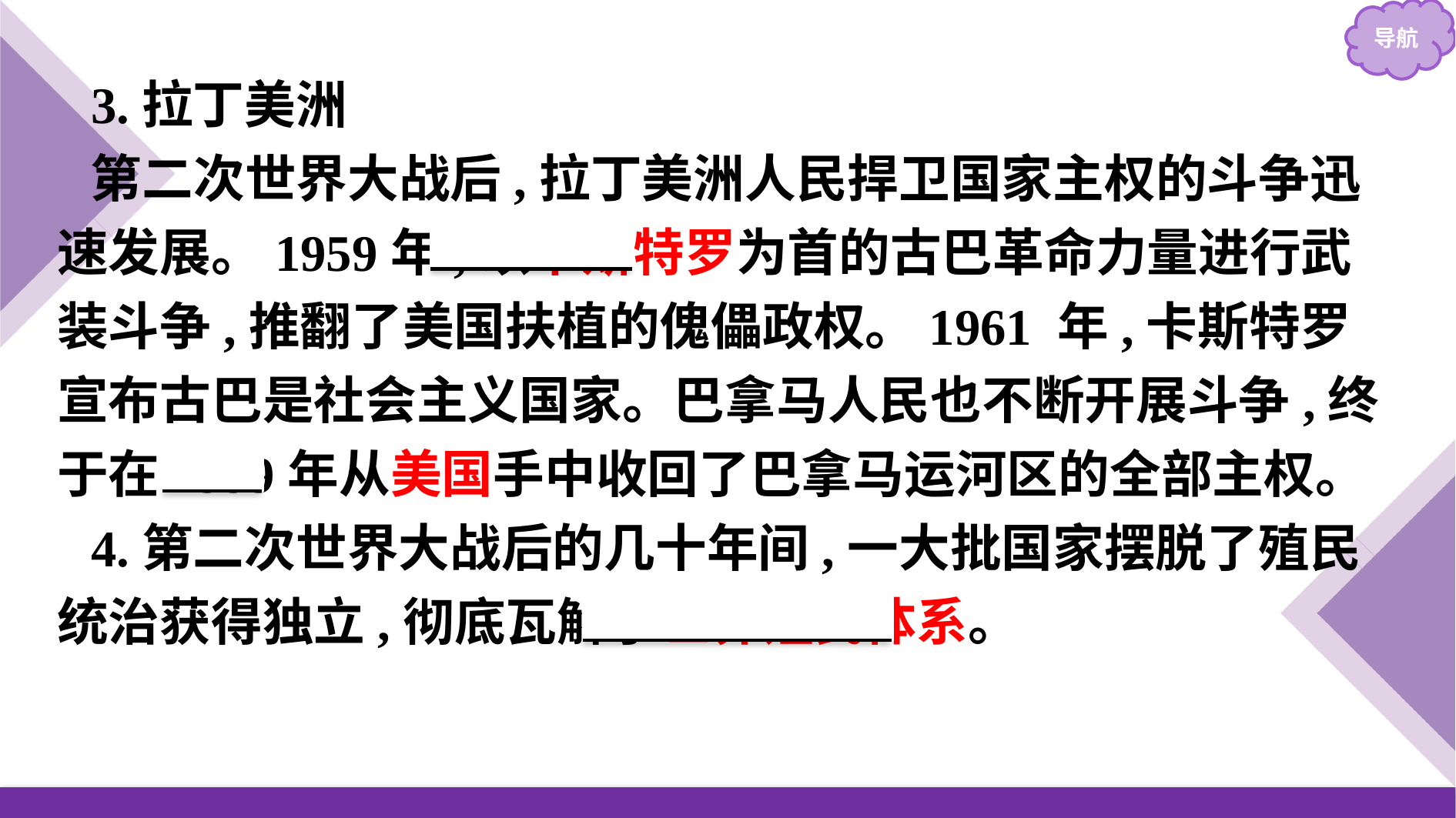

3.拉丁美洲
第二次世界大战后,拉丁美洲人民捍卫国家主权的斗争迅速发展。1959年,以卡斯特罗为首的古巴革命力量进行武装斗争,推翻了美国扶植的傀儡政权。1961 年,卡斯特罗宣布古巴是社会主义国家。巴拿马人民也不断开展斗争,终于在1999年从美国手中收回了巴拿马运河区的全部主权。
4.第二次世界大战后的几十年间,一大批国家摆脱了殖民统治获得独立,彻底瓦解了世界殖民体系。